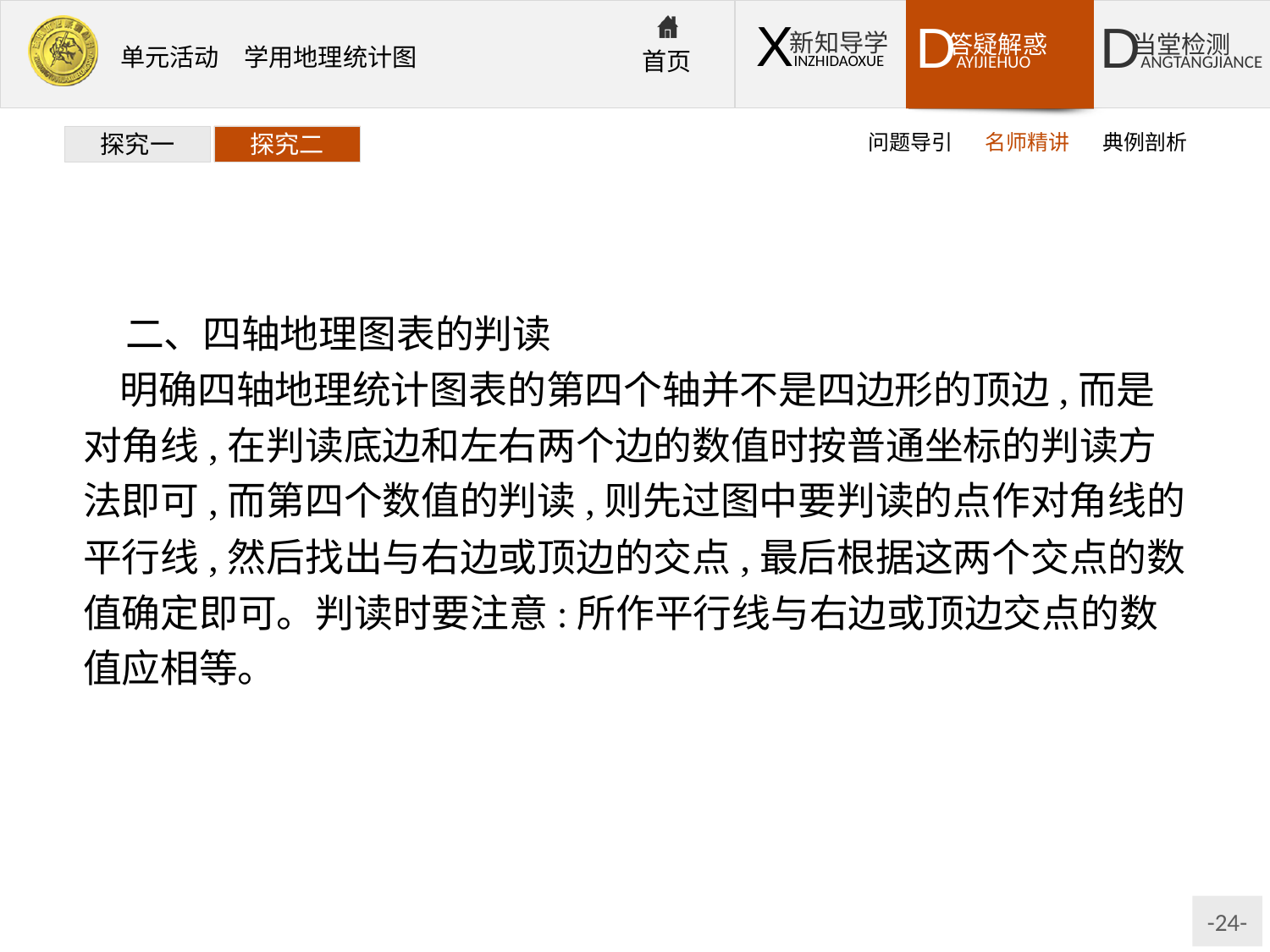

问题导引
名师精讲
典例剖析
探究一
探究二
二、四轴地理图表的判读
明确四轴地理统计图表的第四个轴并不是四边形的顶边,而是对角线,在判读底边和左右两个边的数值时按普通坐标的判读方法即可,而第四个数值的判读,则先过图中要判读的点作对角线的平行线,然后找出与右边或顶边的交点,最后根据这两个交点的数值确定即可。判读时要注意:所作平行线与右边或顶边交点的数值应相等。